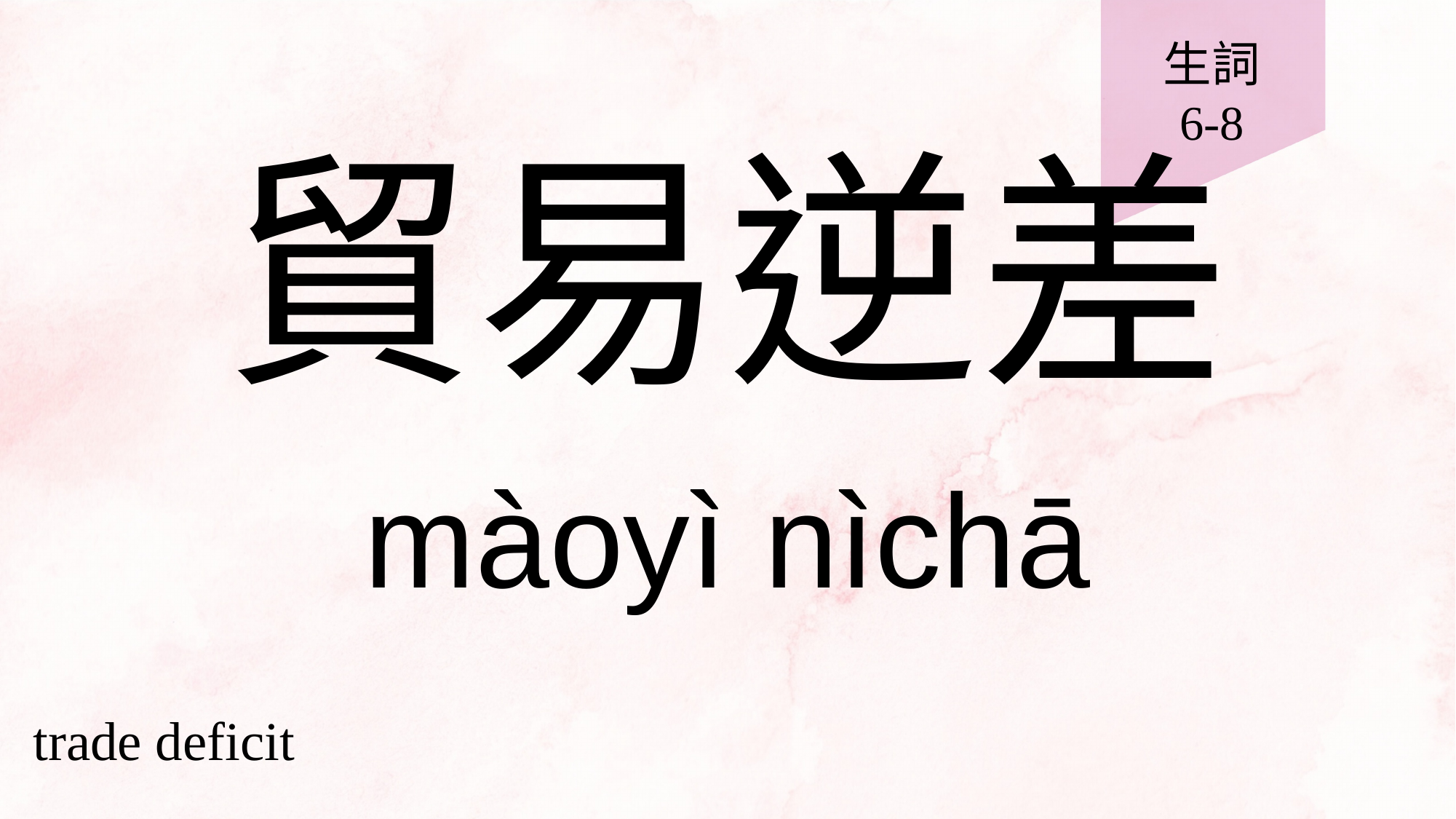

生詞
6-8
# 貿易逆差
màoyì nìchā
trade deficit